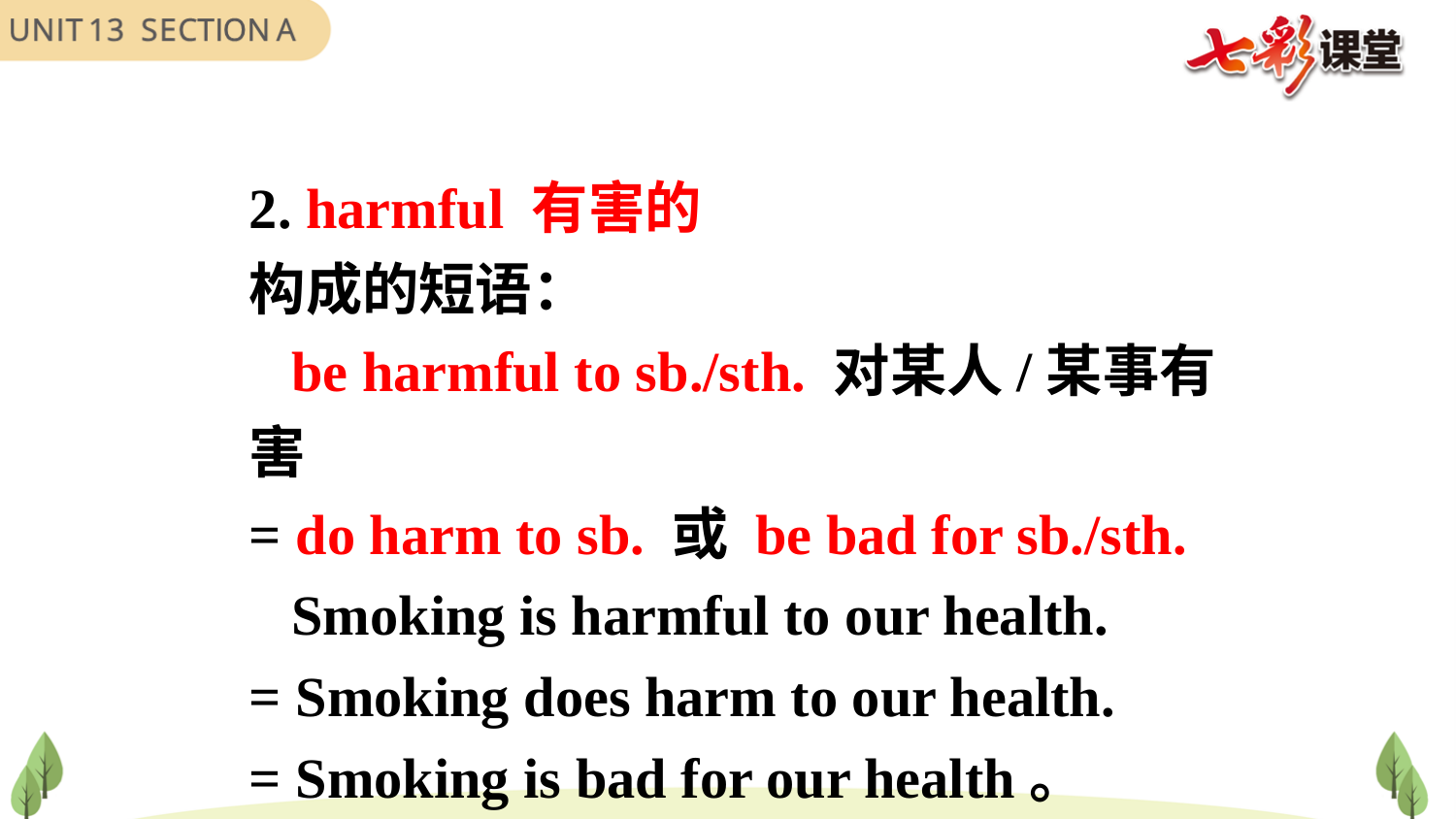

2. harmful 有害的
构成的短语：
   be harmful to sb./sth. 对某人/某事有害
= do harm to sb. 或 be bad for sb./sth.
   Smoking is harmful to our health.
= Smoking does harm to our health.
= Smoking is bad for our health。